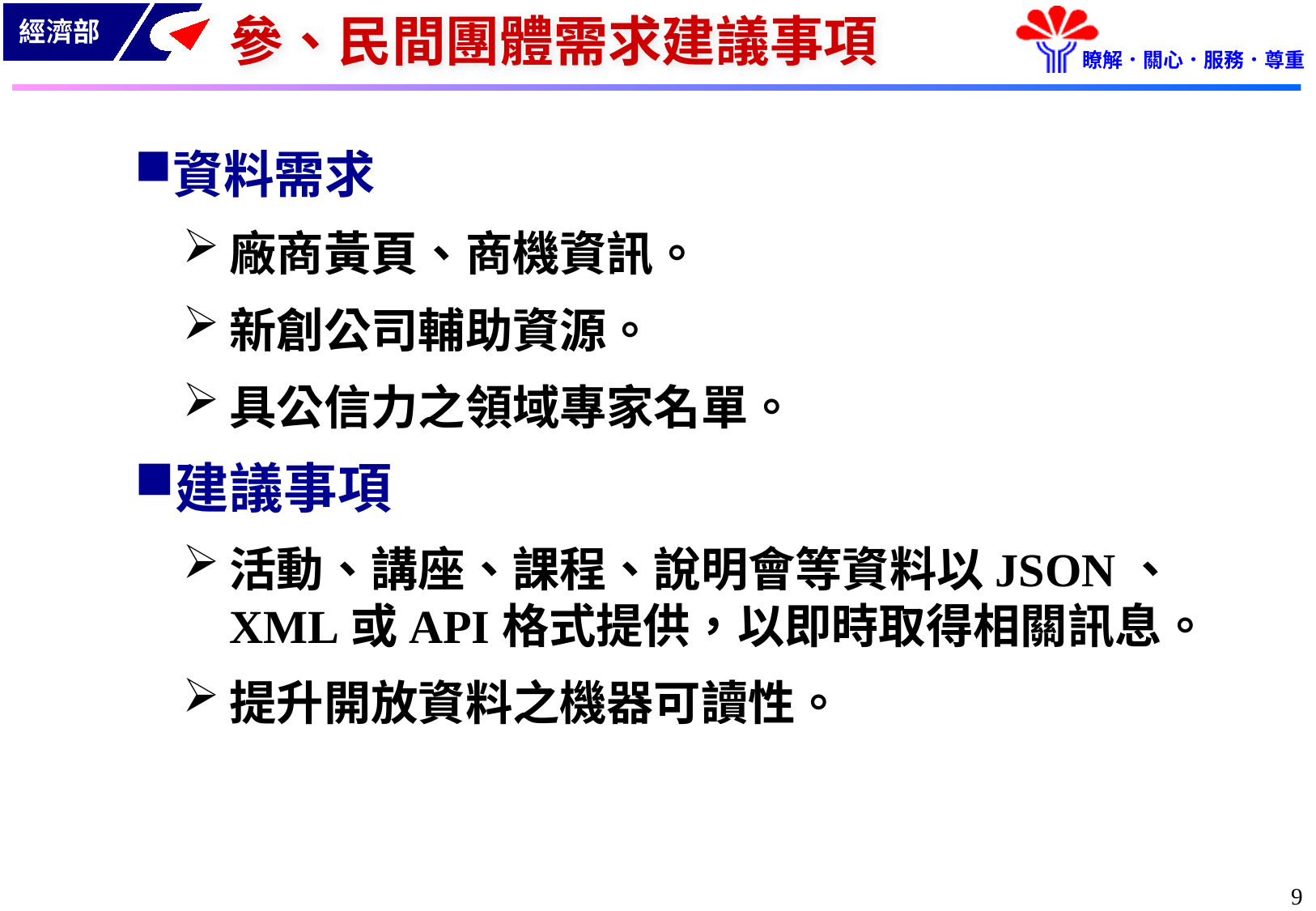

# 參、民間團體需求建議事項
資料需求
廠商黃頁、商機資訊。
新創公司輔助資源。
具公信力之領域專家名單。
建議事項
活動、講座、課程、說明會等資料以JSON、XML或API格式提供，以即時取得相關訊息。
提升開放資料之機器可讀性。
9